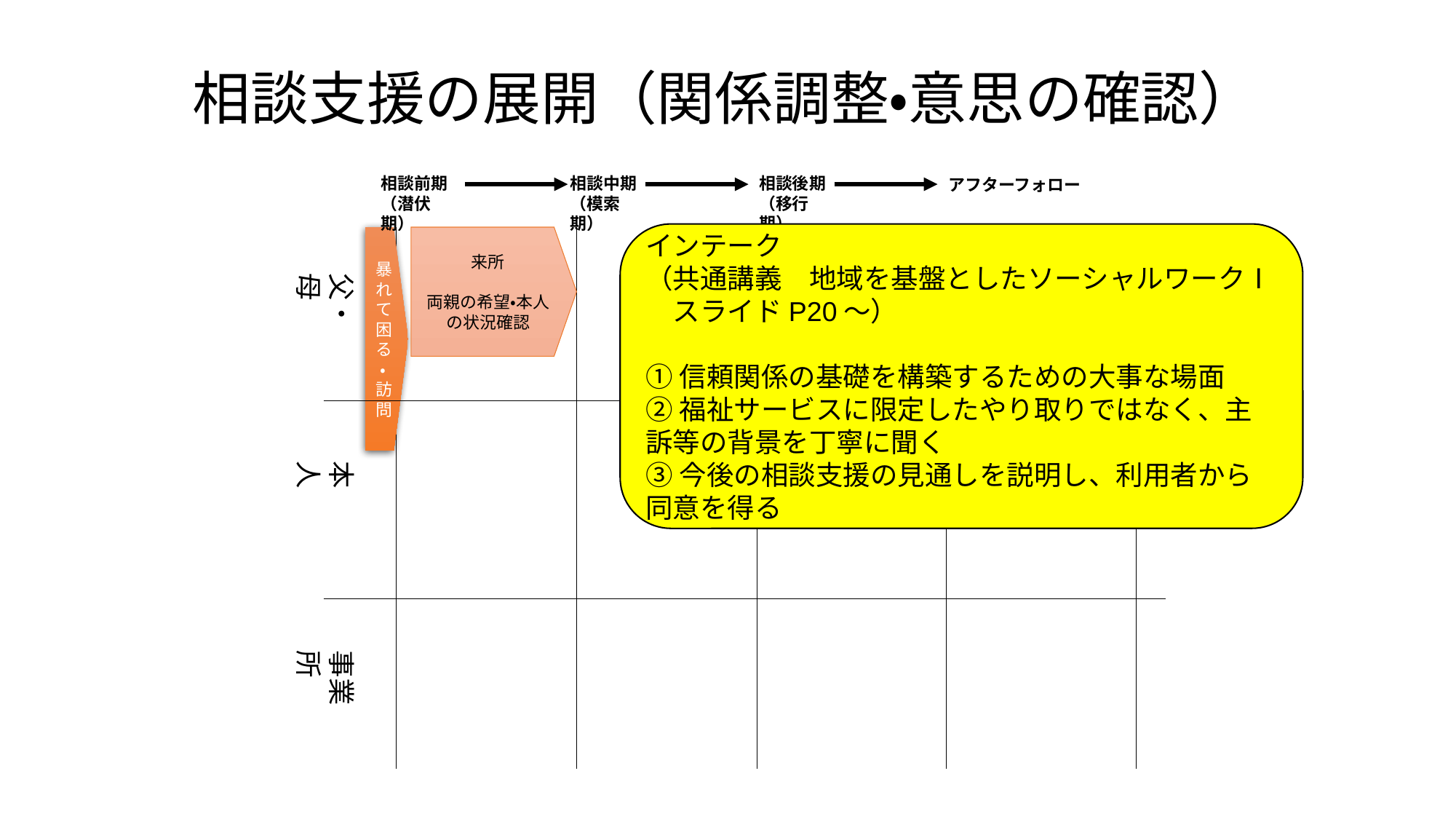

# 相談支援の展開（関係調整・意思の確認）
相談前期
（潜伏期）
相談中期
（模索期）
相談後期
（移行期）
アフターフォロー
インテーク
（共通講義　地域を基盤としたソーシャルワークⅠ　スライドP20～）

①信頼関係の基礎を構築するための大事な場面
②福祉サービスに限定したやり取りではなく、主訴等の背景を丁寧に聞く
③今後の相談支援の見通しを説明し、利用者から同意を得る
来所

両親の希望・本人の状況確認
暴れて困る・訪問
父・母
本 人
事業所